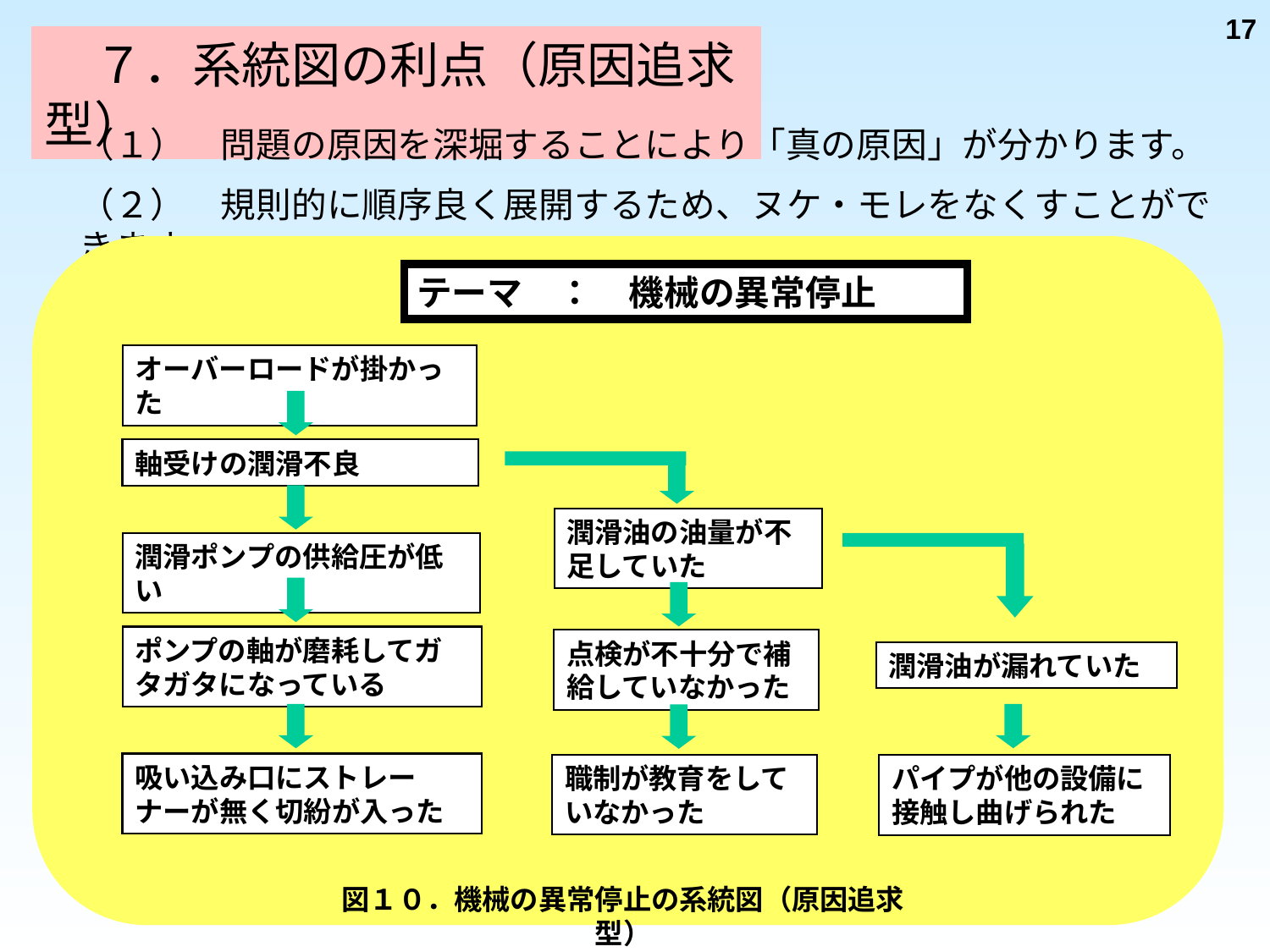

17
　７．系統図の利点（原因追求型）
（１）　問題の原因を深堀することにより「真の原因」が分かります。
（２）　規則的に順序良く展開するため、ヌケ・モレをなくすことができます。

テーマ　：　機械の異常停止
オーバーロードが掛かった

軸受けの潤滑不良

潤滑油の油量が不足していた
潤滑ポンプの供給圧が低い

ポンプの軸が磨耗してガタガタになっている
点検が不十分で補給していなかった
潤滑油が漏れていた

吸い込み口にストレーナーが無く切紛が入った
職制が教育をしていなかった
パイプが他の設備に接触し曲げられた
図１０．機械の異常停止の系統図（原因追求型）